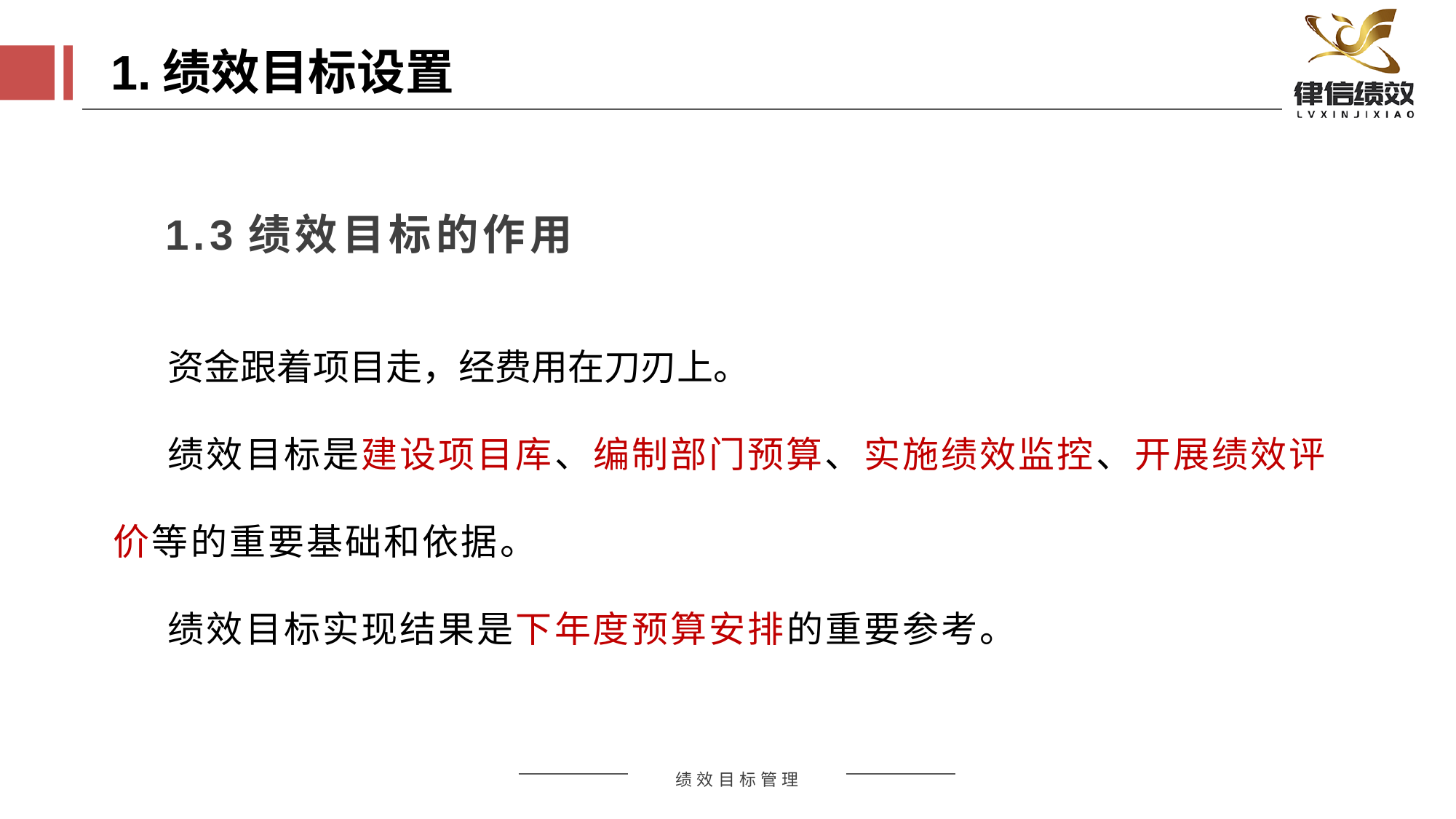

1.绩效目标设置
1.3绩效目标的作用
资金跟着项目走，经费用在刀刃上。
绩效目标是建设项目库、编制部门预算、实施绩效监控、开展绩效评价等的重要基础和依据。
绩效目标实现结果是下年度预算安排的重要参考。